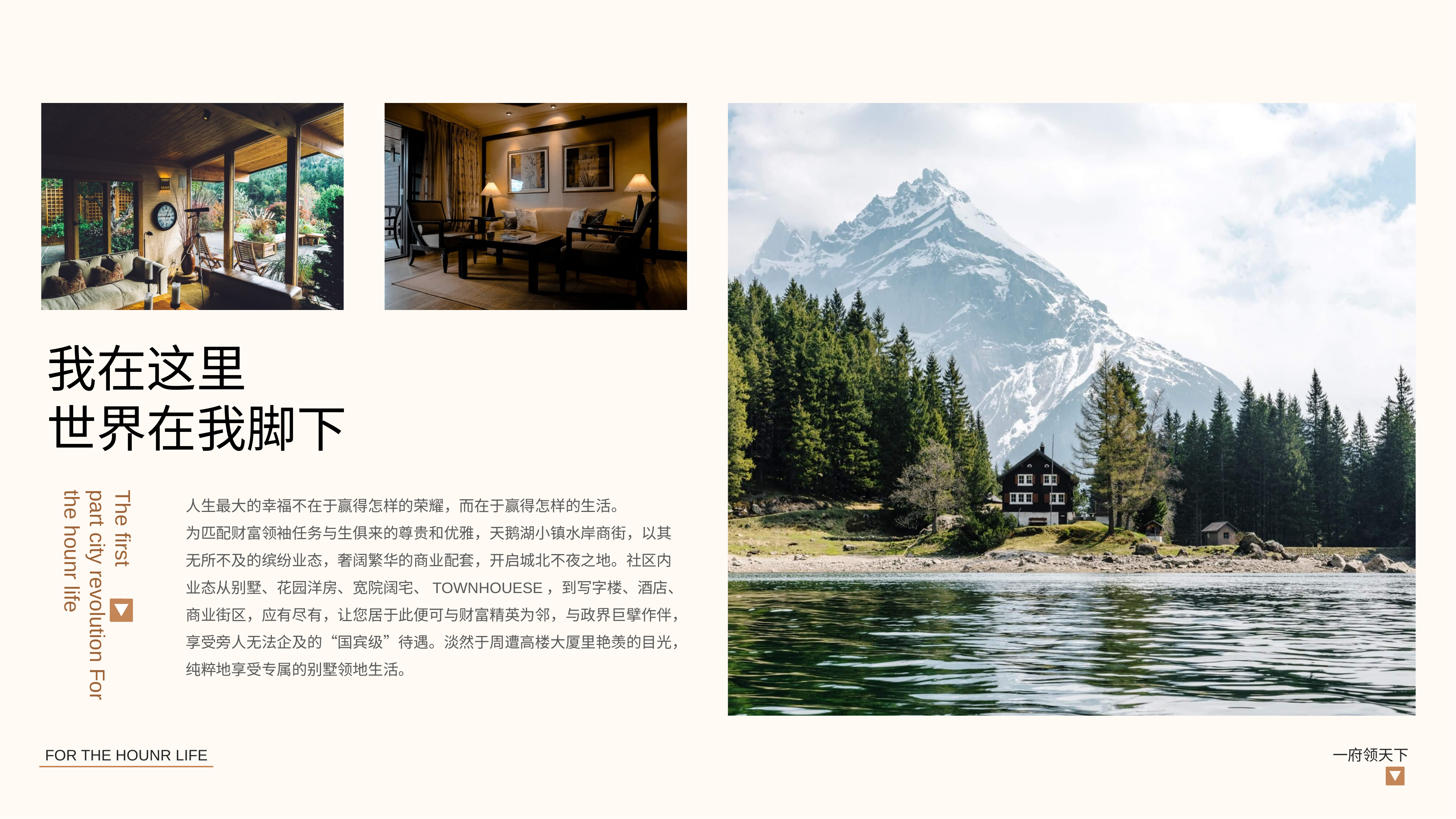

我在这里
世界在我脚下
The first
part city revolution For the hounr life
人生最大的幸福不在于赢得怎样的荣耀，而在于赢得怎样的生活。
为匹配财富领袖任务与生俱来的尊贵和优雅，天鹅湖小镇水岸商街，以其无所不及的缤纷业态，奢阔繁华的商业配套，开启城北不夜之地。社区内业态从别墅、花园洋房、宽院阔宅、TOWNHOUESE，到写字楼、酒店、商业街区，应有尽有，让您居于此便可与财富精英为邻，与政界巨擘作伴，享受旁人无法企及的“国宾级”待遇。淡然于周遭高楼大厦里艳羡的目光，纯粹地享受专属的别墅领地生活。